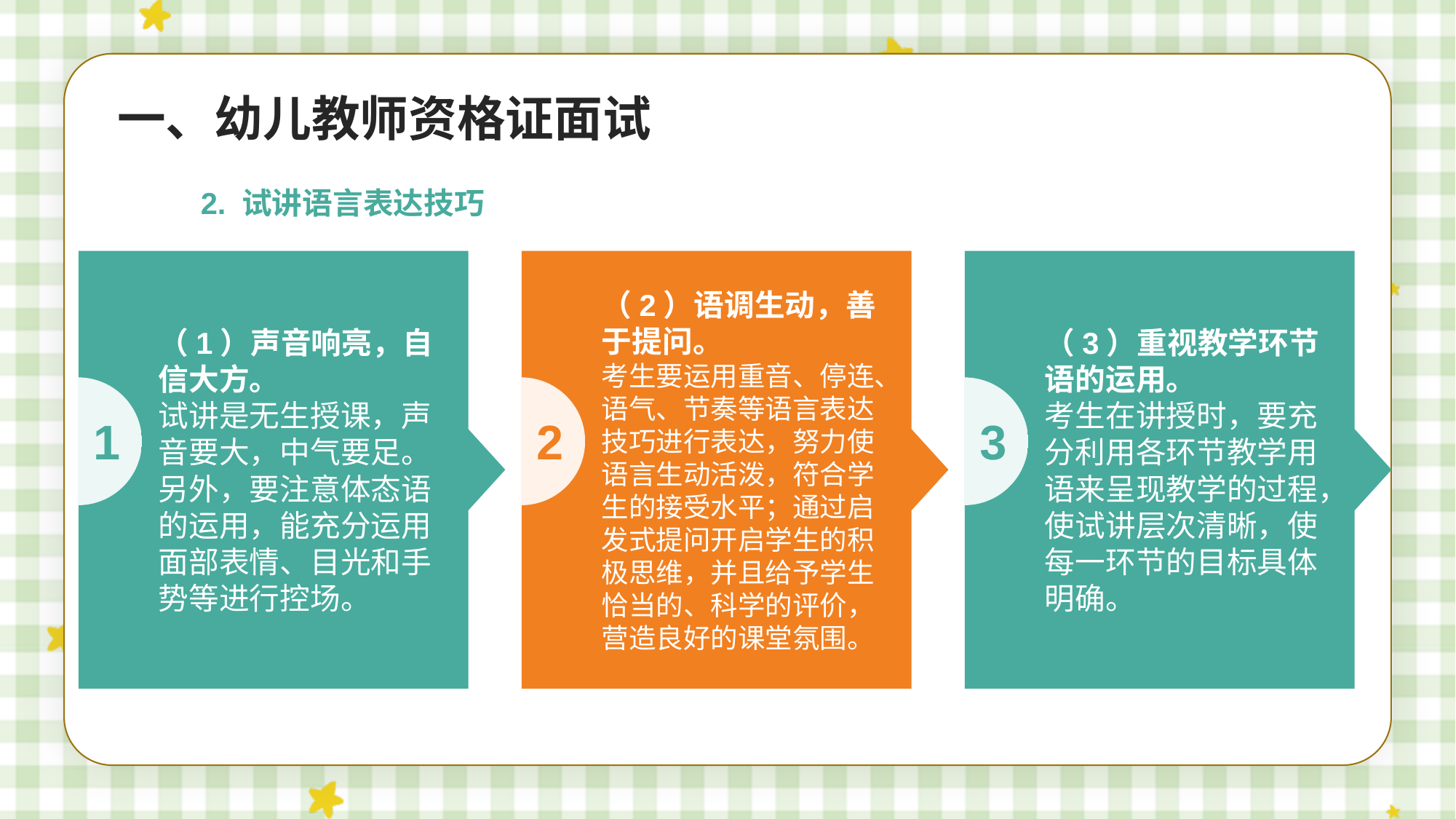

一、幼儿教师资格证面试
2. 试讲语言表达技巧
（1）声音响亮，自信大方。
试讲是无生授课，声音要大，中气要足。另外，要注意体态语的运用，能充分运用面部表情、目光和手势等进行控场。
（2）语调生动，善于提问。
考生要运用重音、停连、语气、节奏等语言表达技巧进行表达，努力使语言生动活泼，符合学生的接受水平；通过启发式提问开启学生的积极思维，并且给予学生恰当的、科学的评价，营造良好的课堂氛围。
（3）重视教学环节语的运用。
考生在讲授时，要充分利用各环节教学用语来呈现教学的过程，使试讲层次清晰，使每一环节的目标具体明确。
1
2
3